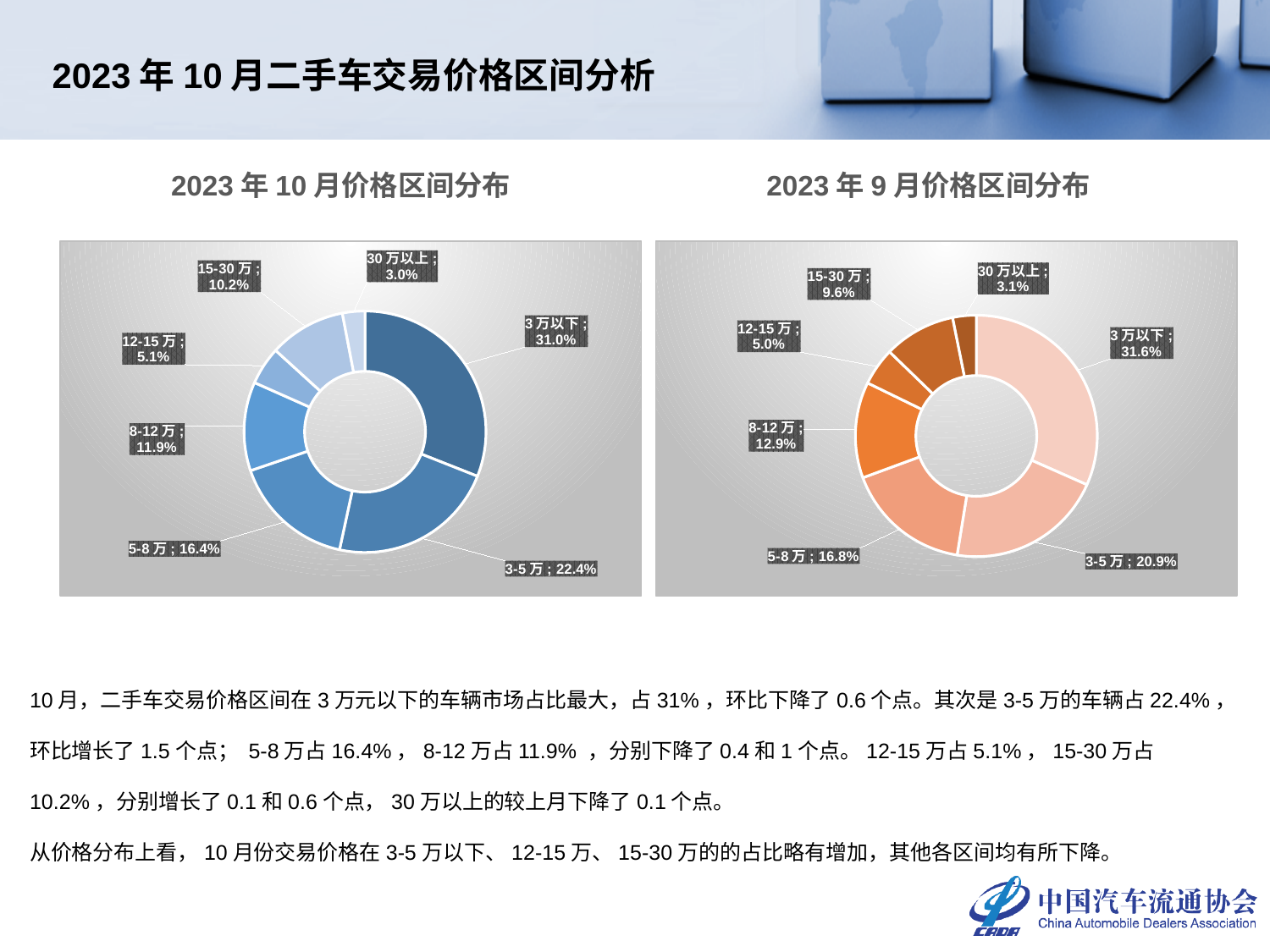

2023年10月二手车交易价格区间分析
2023年10月价格区间分布
2023年9月价格区间分布

### Chart

| Category | 2023年10月 |
|---|---|
| 3万以下 | 0.310136248543065 |
| 3-5万 | 0.2237148828423295 |
| 5-8万 | 0.1639303082673526 |
| 8-12万 | 0.11887082512760741 |
| 12-15万 | 0.050932438406816445 |
| 15-30万 | 0.10233210079980708 |
| 30万以上 | 0.030083196013021986 |

### Chart

| Category | 2023年9月 |
|---|---|
| 3万以下 | 0.31634047913410623 |
| 3-5万 | 0.20903683314283047 |
| 5-8万 | 0.168298770673447 |
| 8-12万 | 0.12860108703258766 |
| 12-15万 | 0.05040005598451095 |
| 15-30万 | 0.09590146726072453 |
| 30万以上 | 0.03142130677179314 |
10月，二手车交易价格区间在3万元以下的车辆市场占比最大，占31%，环比下降了0.6个点。其次是3-5万的车辆占22.4%，环比增长了1.5个点； 5-8万占16.4%，8-12万占11.9% ，分别下降了0.4和1个点。12-15万占5.1%，15-30万占10.2%，分别增长了0.1和0.6个点，30万以上的较上月下降了0.1个点。
从价格分布上看，10月份交易价格在3-5万以下、12-15万、15-30万的的占比略有增加，其他各区间均有所下降。